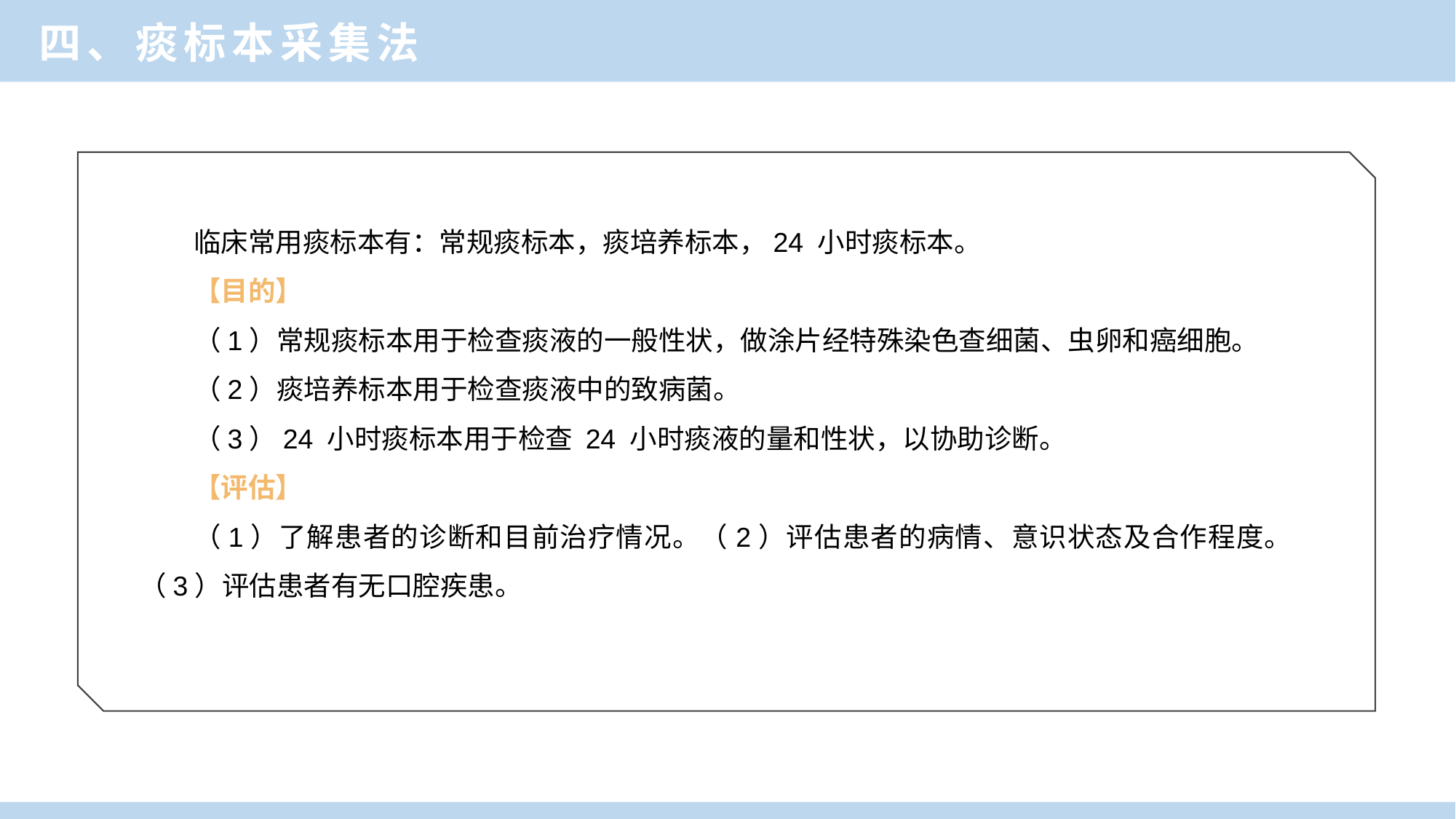

四、痰标本采集法

临床常用痰标本有：常规痰标本，痰培养标本，24 小时痰标本。
【目的】
（1）常规痰标本用于检查痰液的一般性状，做涂片经特殊染色查细菌、虫卵和癌细胞。
（2）痰培养标本用于检查痰液中的致病菌。
（3）24 小时痰标本用于检查 24 小时痰液的量和性状，以协助诊断。
【评估】
（1）了解患者的诊断和目前治疗情况。（2）评估患者的病情、意识状态及合作程度。（3）评估患者有无口腔疾患。